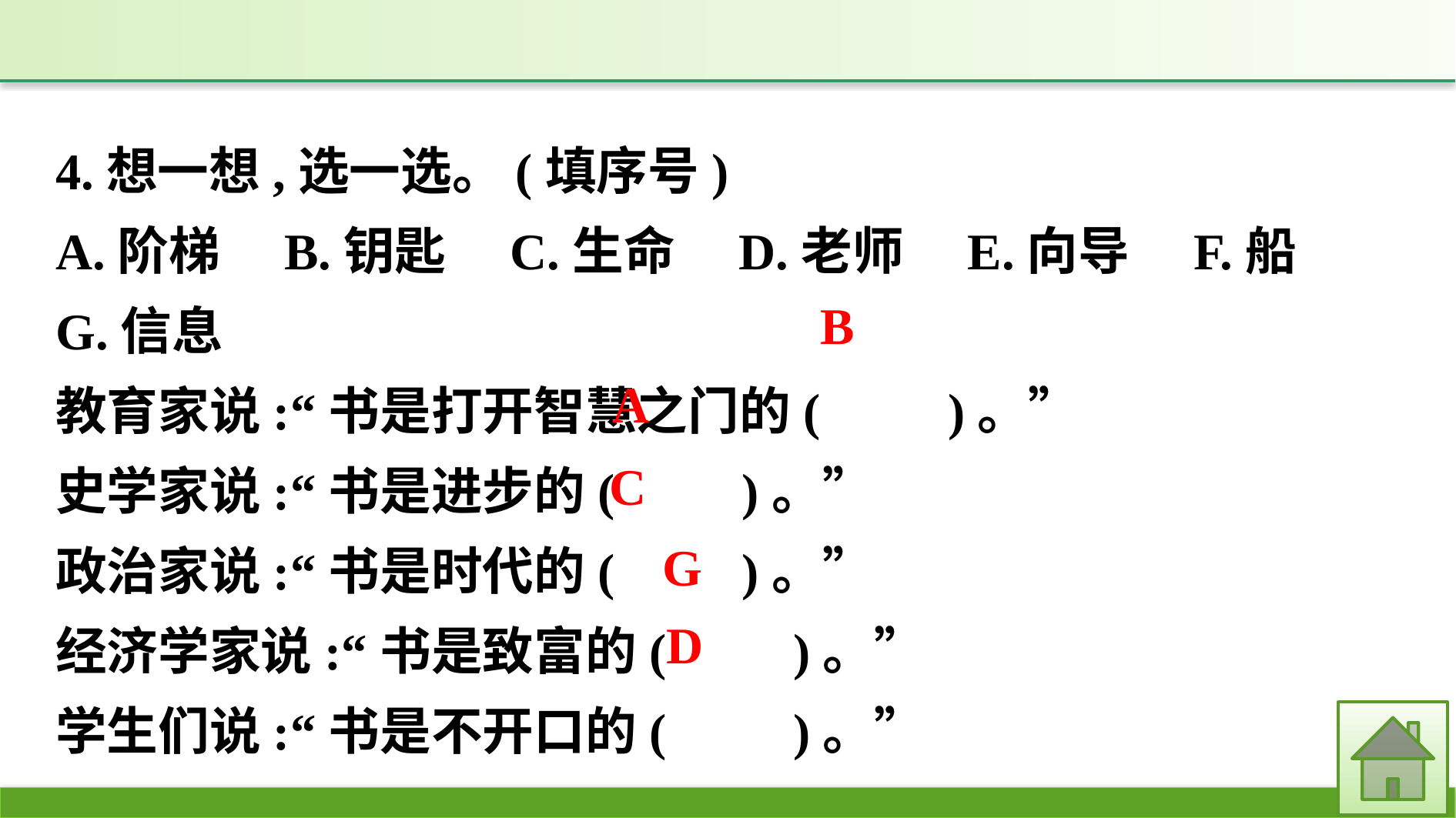

4.想一想,选一选。(填序号)
A.阶梯　B.钥匙　C.生命　D.老师　E.向导　F.船　G.信息
教育家说:“书是打开智慧之门的(　　)。”
史学家说:“书是进步的(　　)。”
政治家说:“书是时代的(　　)。”
经济学家说:“书是致富的(　　)。”
学生们说:“书是不开口的(　　)。”
B
A
C
G
D